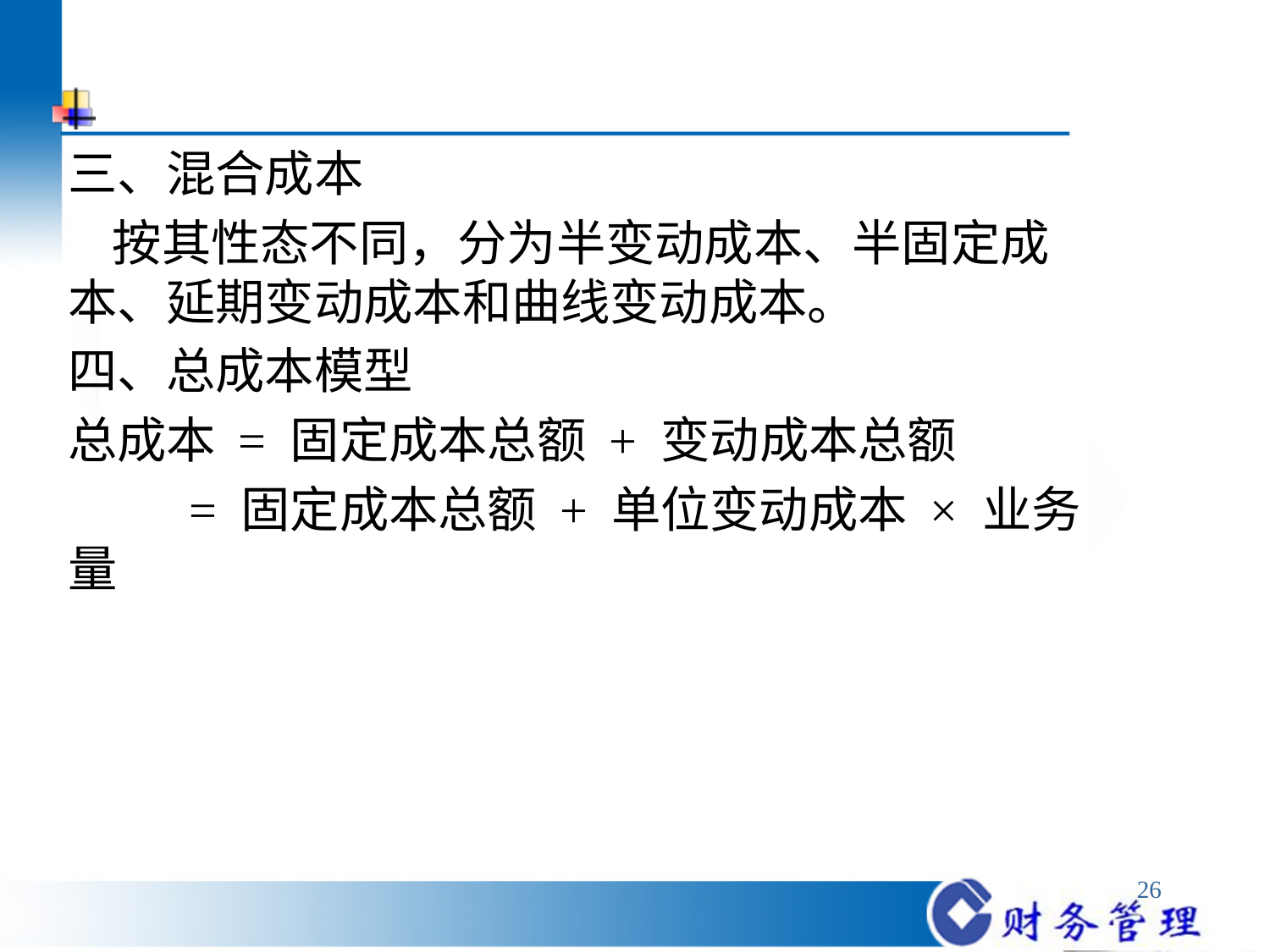

#
三、混合成本
   按其性态不同，分为半变动成本、半固定成本、延期变动成本和曲线变动成本。
四、总成本模型
总成本 = 固定成本总额 + 变动成本总额
　　 = 固定成本总额 + 单位变动成本 × 业务量

26